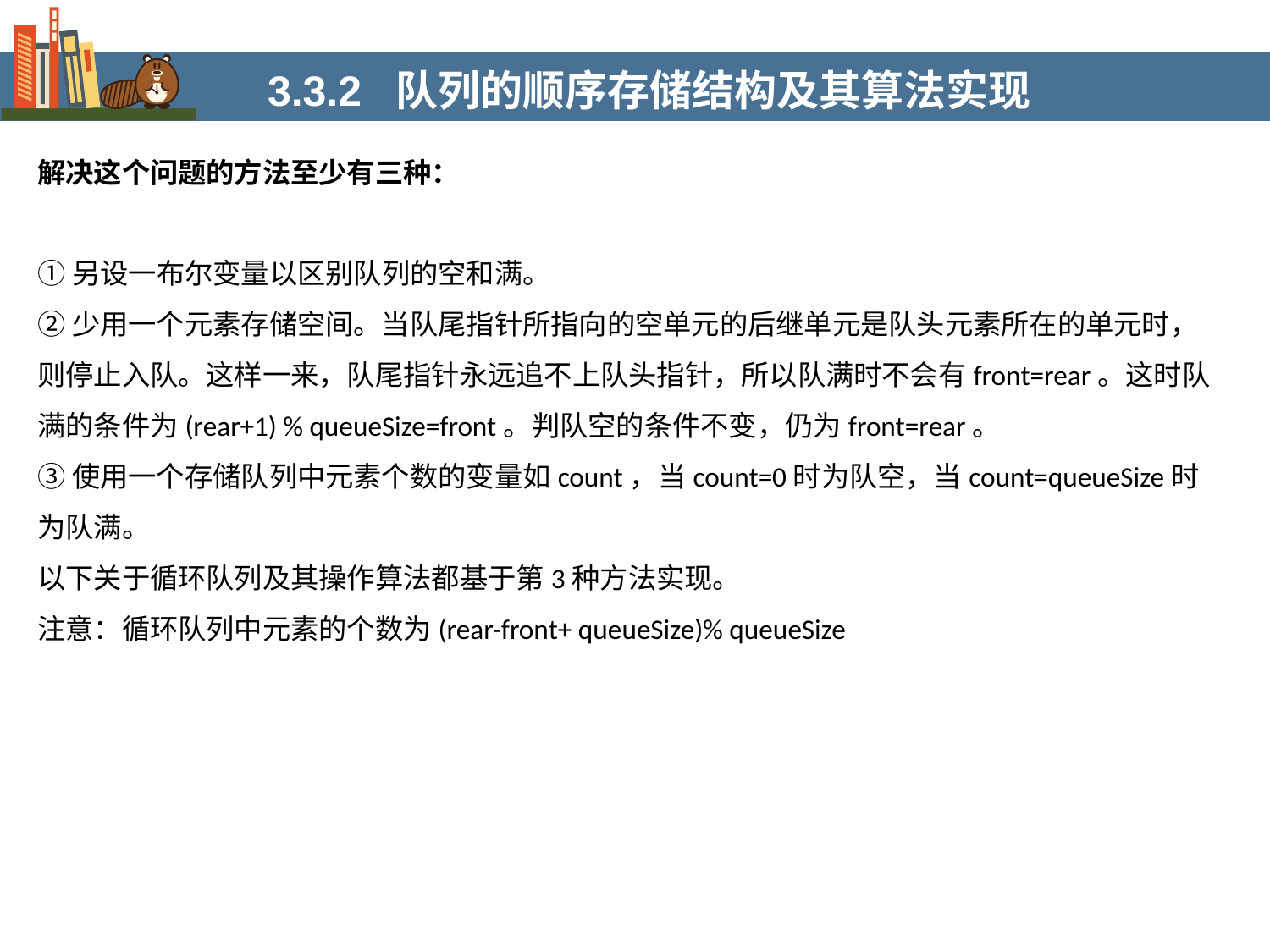

3.3.2  队列的顺序存储结构及其算法实现
解决这个问题的方法至少有三种：

①另设一布尔变量以区别队列的空和满。
②少用一个元素存储空间。当队尾指针所指向的空单元的后继单元是队头元素所在的单元时，则停止入队。这样一来，队尾指针永远追不上队头指针，所以队满时不会有front=rear。这时队满的条件为(rear+1) % queueSize=front。判队空的条件不变，仍为front=rear。
③使用一个存储队列中元素个数的变量如count，当count=0时为队空，当count=queueSize时为队满。
以下关于循环队列及其操作算法都基于第3种方法实现。
注意：循环队列中元素的个数为(rear-front+ queueSize)% queueSize